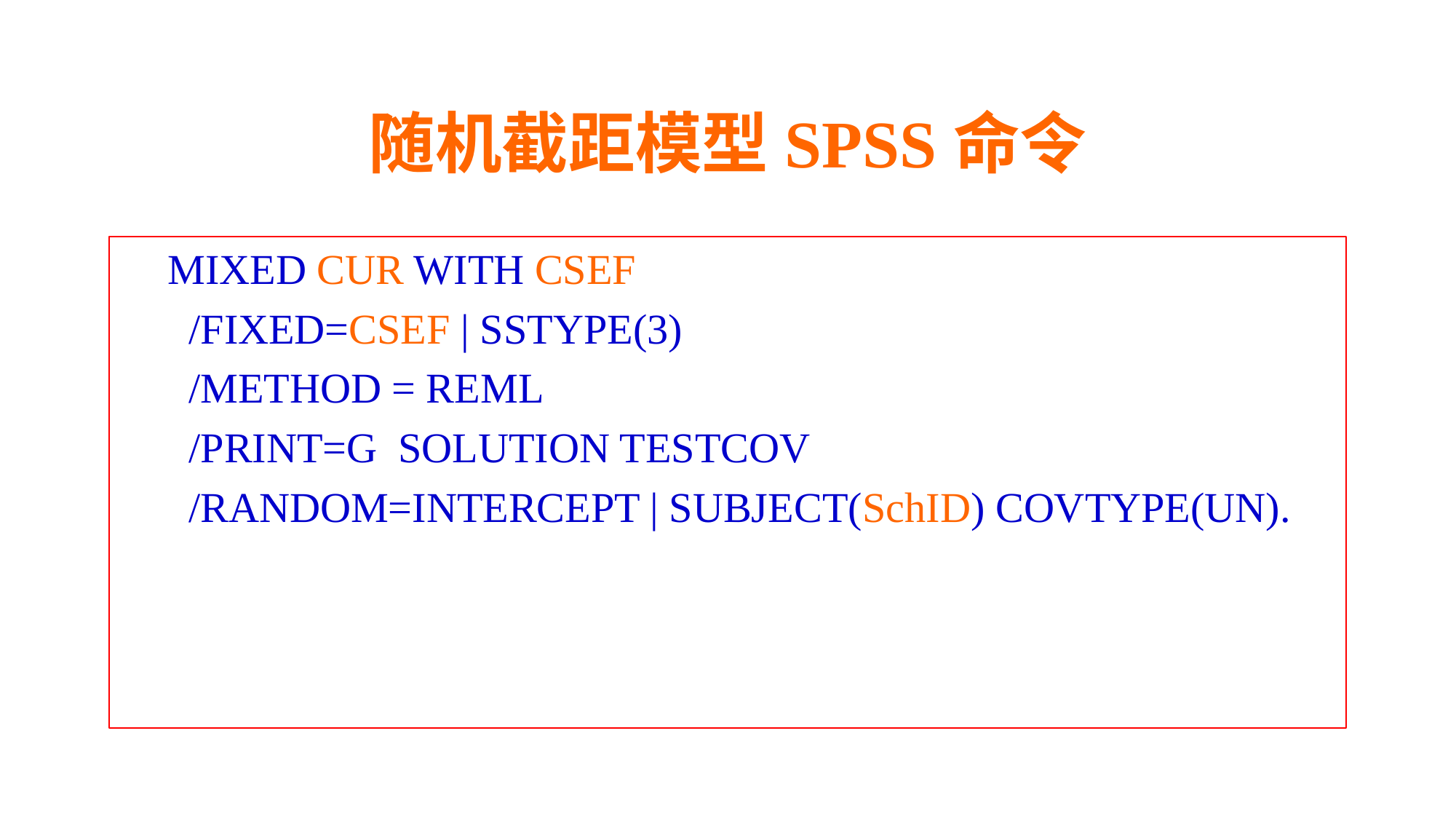

# 随机截距模型SPSS命令
MIXED CUR WITH CSEF
  /FIXED=CSEF | SSTYPE(3)
  /METHOD = REML
  /PRINT=G  SOLUTION TESTCOV
  /RANDOM=INTERCEPT | SUBJECT(SchID) COVTYPE(UN).